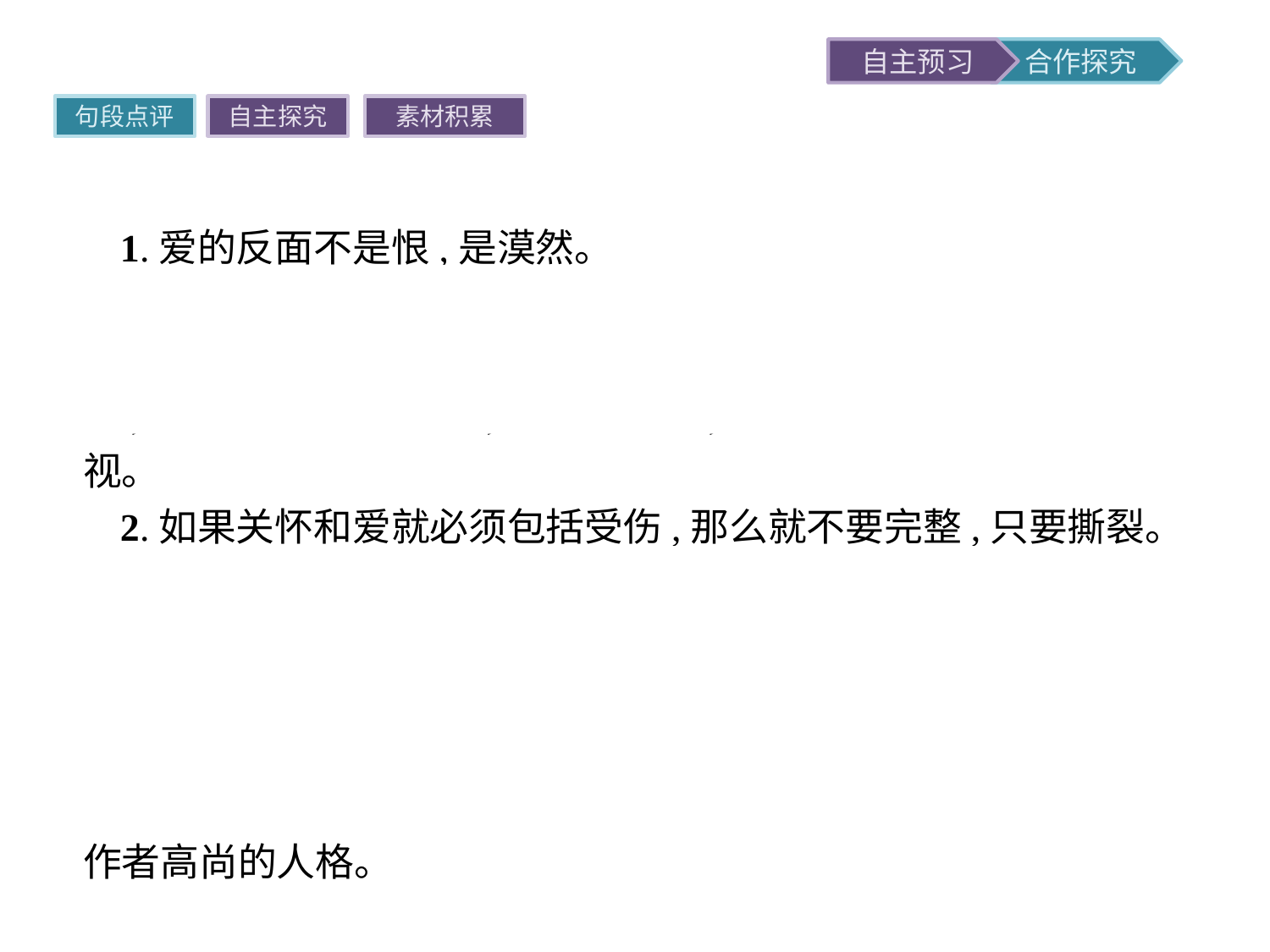

句段点评
自主探究
素材积累
1.爱的反面不是恨,是漠然。
点评这句话颇具哲理性。人们常说“爱之深,恨之切”“由爱而生恨”。如果“恨”他几十年,说明“爱”得刻骨铭心。所以,“爱的反面不是恨”,而是被遗忘,是见面时的“漠然”相视。
2.如果关怀和爱就必须包括受伤,那么就不要完整,只要撕裂。基督不同于世人的,岂不正在那双钉痕宛在的受伤手掌吗?
点评不能因为“关怀就容易受伤”就放弃“关怀和爱”,正如博爱的“基督”,他不会因为钉在十字架上而放弃对世人的博爱。要“关怀和爱”别人,就要承受自己可能受到的伤害。作者在此表达了自己在今后仍然要“关怀和爱”别人的意愿,表现了作者高尚的人格。